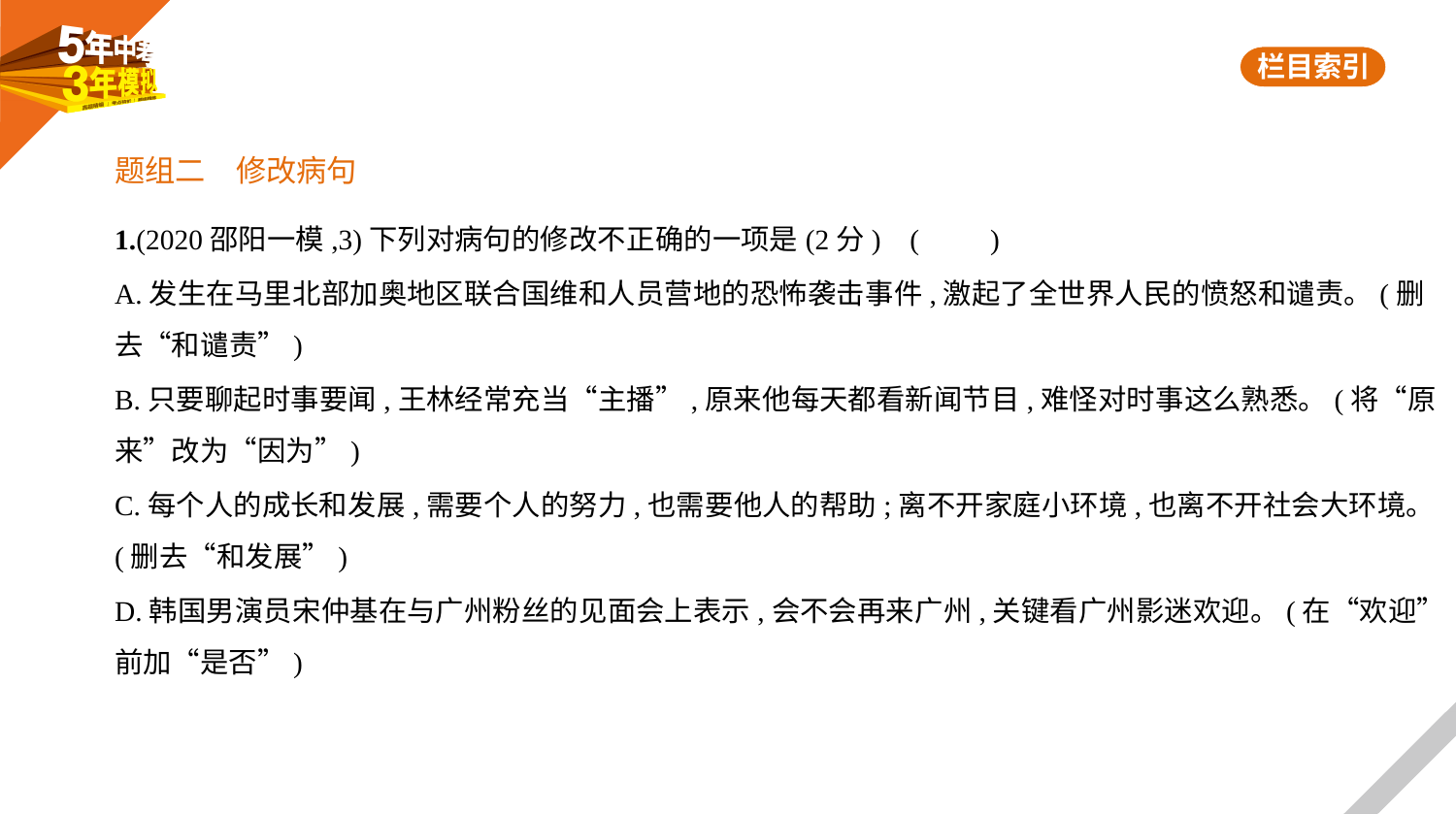

题组二　修改病句
1.(2020邵阳一模,3)下列对病句的修改不正确的一项是(2分) (　　)
A.发生在马里北部加奥地区联合国维和人员营地的恐怖袭击事件,激起了全世界人民的愤怒和谴责。(删
去“和谴责”)
B.只要聊起时事要闻,王林经常充当“主播”,原来他每天都看新闻节目,难怪对时事这么熟悉。(将“原
来”改为“因为”)
C.每个人的成长和发展,需要个人的努力,也需要他人的帮助;离不开家庭小环境,也离不开社会大环境。
(删去“和发展”)
D.韩国男演员宋仲基在与广州粉丝的见面会上表示,会不会再来广州,关键看广州影迷欢迎。(在“欢迎”
前加“是否”)